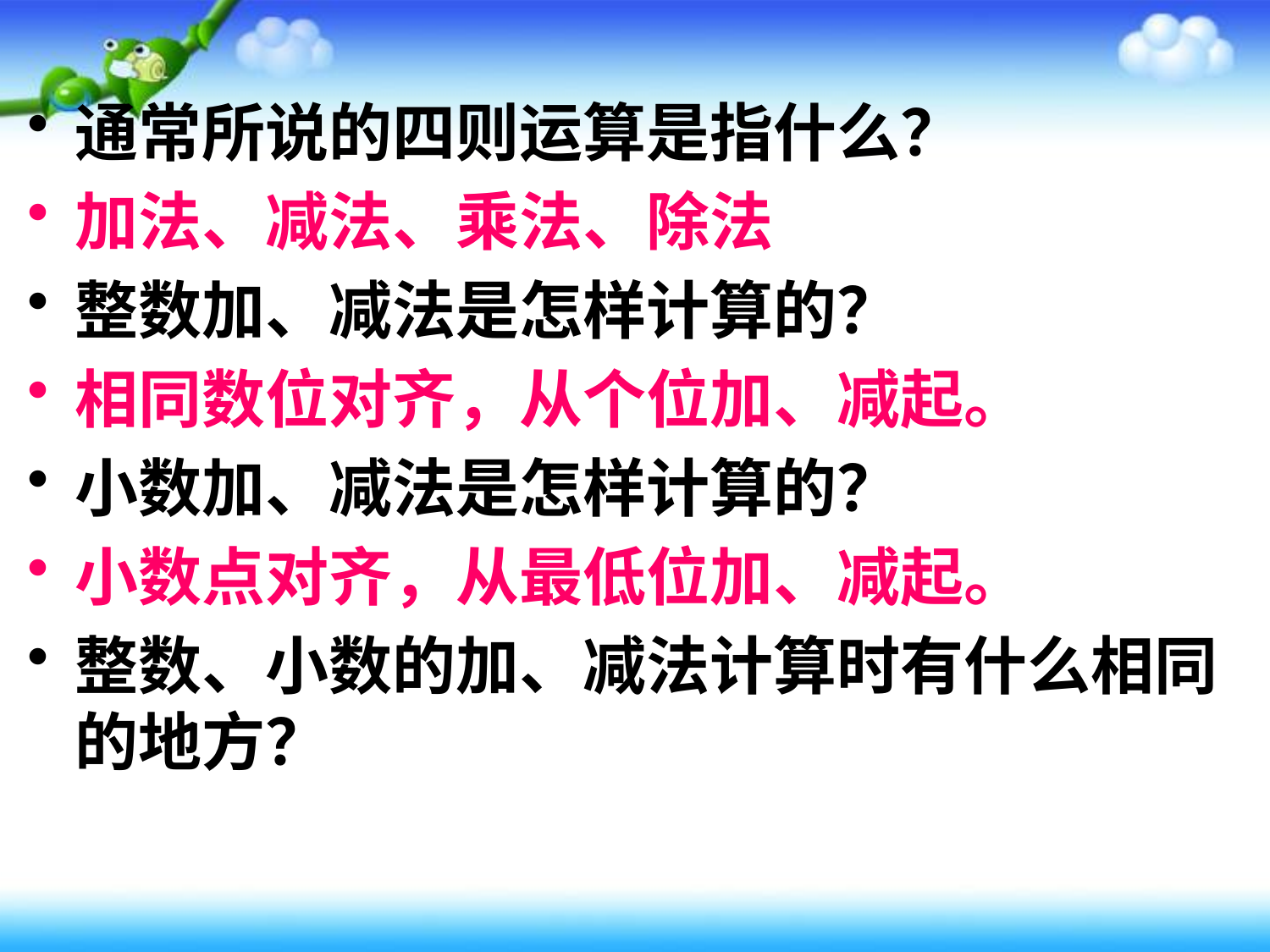

通常所说的四则运算是指什么？
加法、减法、乘法、除法
整数加、减法是怎样计算的？
相同数位对齐，从个位加、减起。
小数加、减法是怎样计算的？
小数点对齐，从最低位加、减起。
整数、小数的加、减法计算时有什么相同的地方？